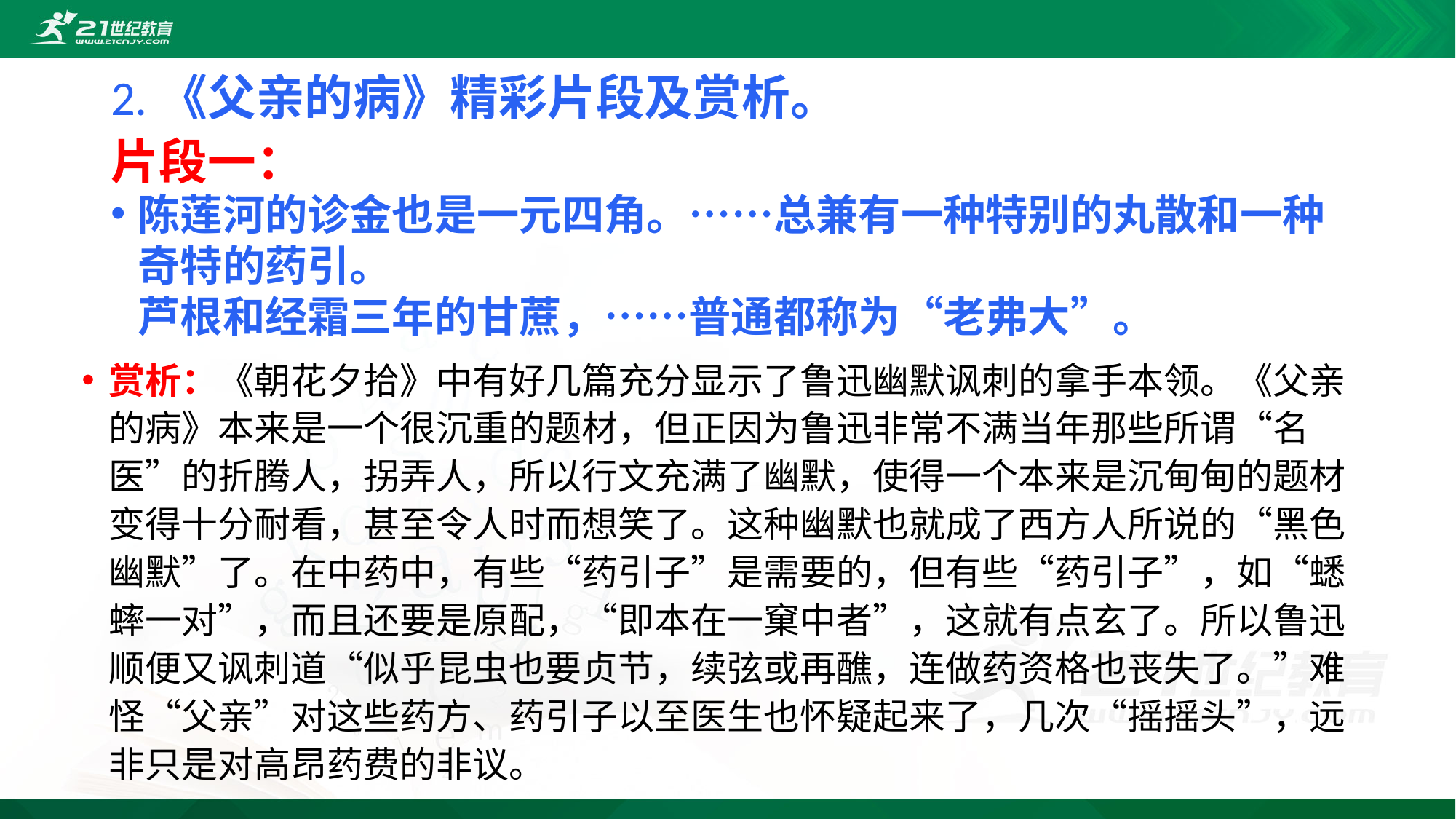

2.《父亲的病》精彩片段及赏析。
片段一：
陈莲河的诊金也是一元四角。……总兼有一种特别的丸散和一种奇特的药引。
芦根和经霜三年的甘蔗，……普通都称为“老弗大”。
赏析：《朝花夕拾》中有好几篇充分显示了鲁迅幽默讽刺的拿手本领。《父亲的病》本来是一个很沉重的题材，但正因为鲁迅非常不满当年那些所谓“名医”的折腾人，拐弄人，所以行文充满了幽默，使得一个本来是沉甸甸的题材变得十分耐看，甚至令人时而想笑了。这种幽默也就成了西方人所说的“黑色幽默”了。在中药中，有些“药引子”是需要的，但有些“药引子”，如“蟋蟀一对”，而且还要是原配，“即本在一窠中者”，这就有点玄了。所以鲁迅顺便又讽刺道“似乎昆虫也要贞节，续弦或再醮，连做药资格也丧失了。”难怪“父亲”对这些药方、药引子以至医生也怀疑起来了，几次“摇摇头”，远非只是对高昂药费的非议。